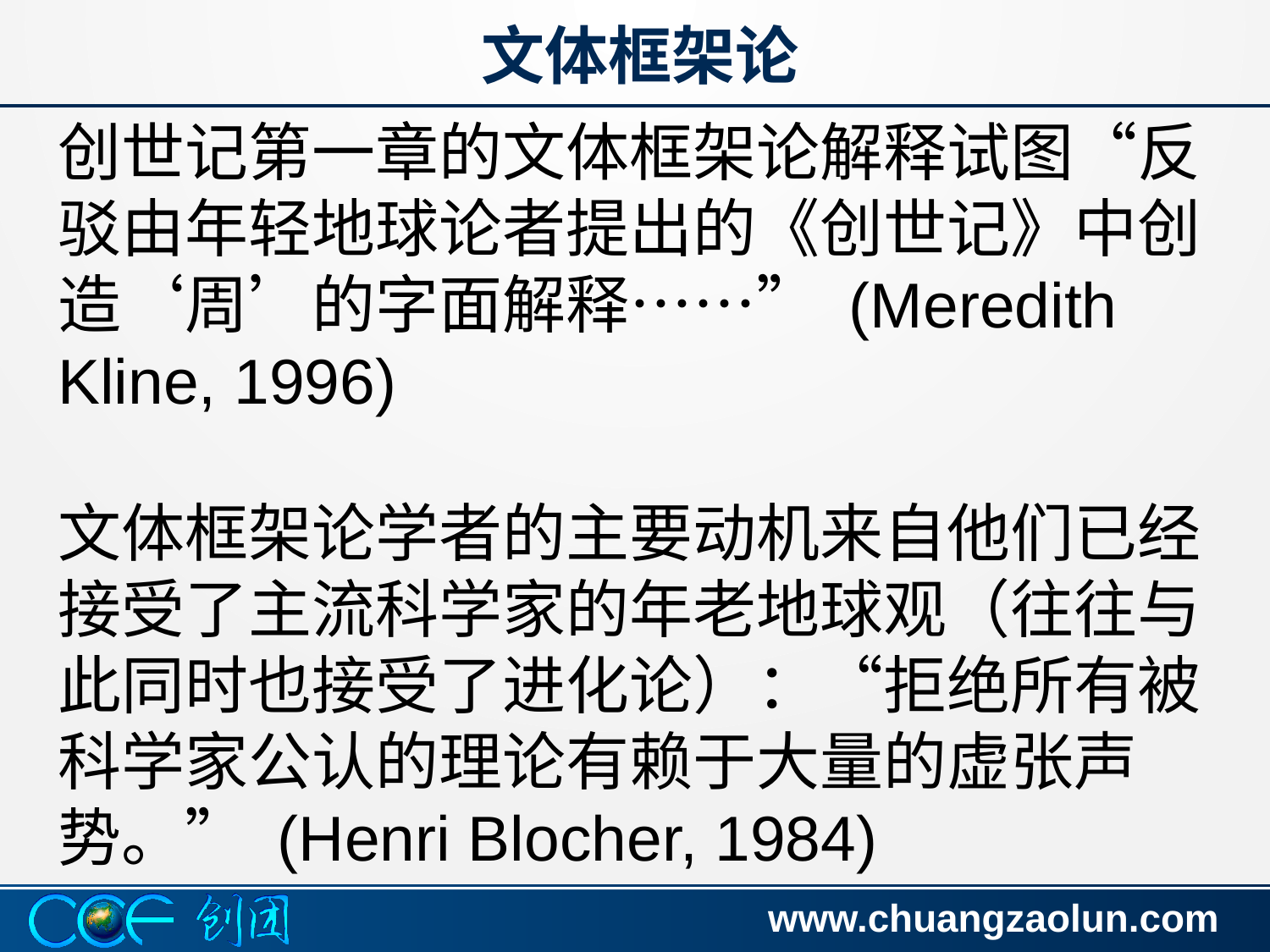

文体框架论
创世记第一章的文体框架论解释试图“反驳由年轻地球论者提出的《创世记》中创造‘周’的字面解释……” (Meredith Kline, 1996)

文体框架论学者的主要动机来自他们已经接受了主流科学家的年老地球观（往往与此同时也接受了进化论）：“拒绝所有被科学家公认的理论有赖于大量的虚张声势。” (Henri Blocher, 1984)